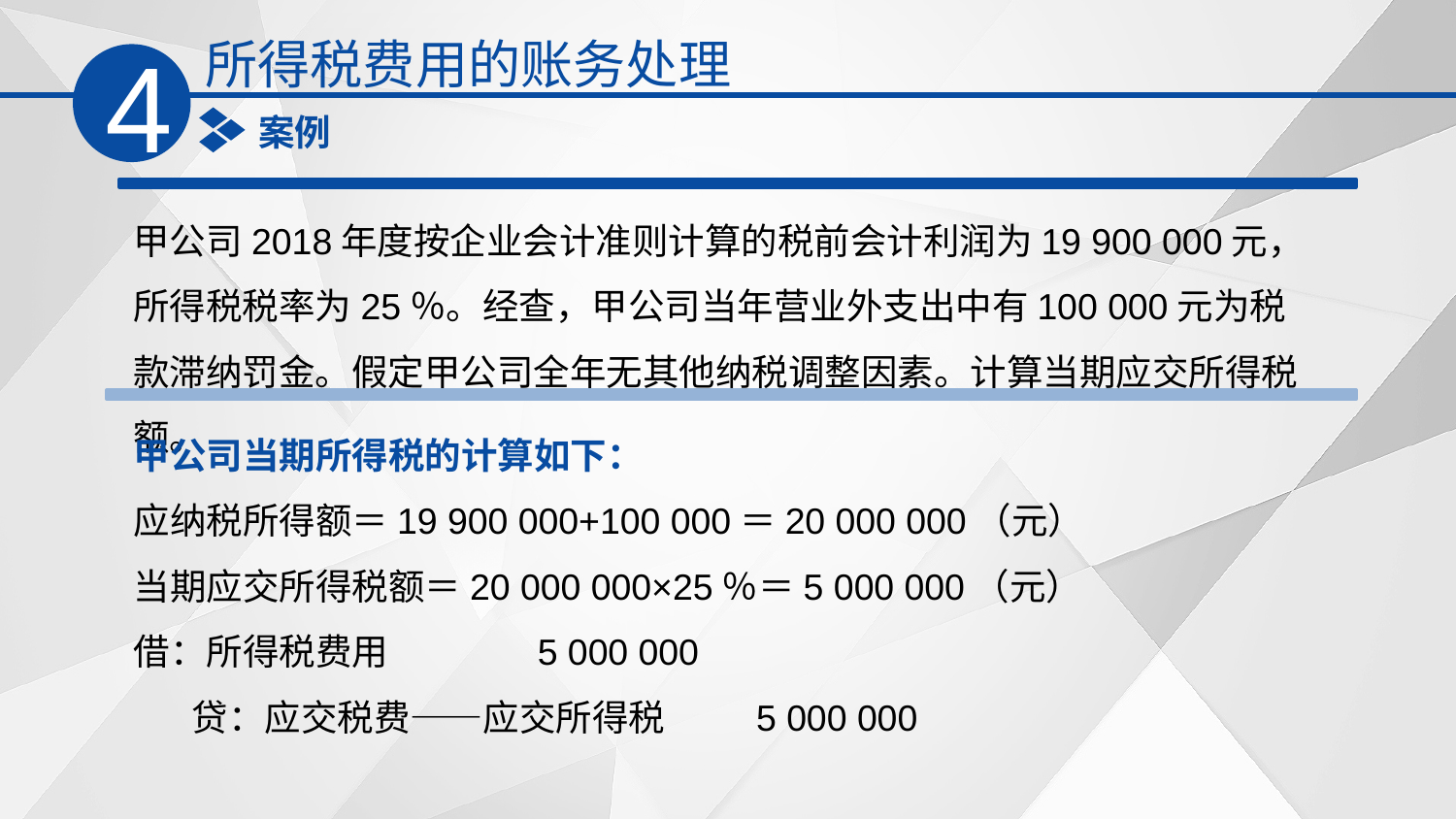

所得税费用的账务处理
4

案例

甲公司2018年度按企业会计准则计算的税前会计利润为19 900 000元，所得税税率为25％。经查，甲公司当年营业外支出中有100 000元为税款滞纳罚金。假定甲公司全年无其他纳税调整因素。计算当期应交所得税额。

甲公司当期所得税的计算如下：
应纳税所得额＝19 900 000+100 000＝20 000 000（元）
当期应交所得税额＝20 000 000×25％＝5 000 000（元）
借：所得税费用                 5 000 000
      贷：应交税费——应交所得税          5 000 000